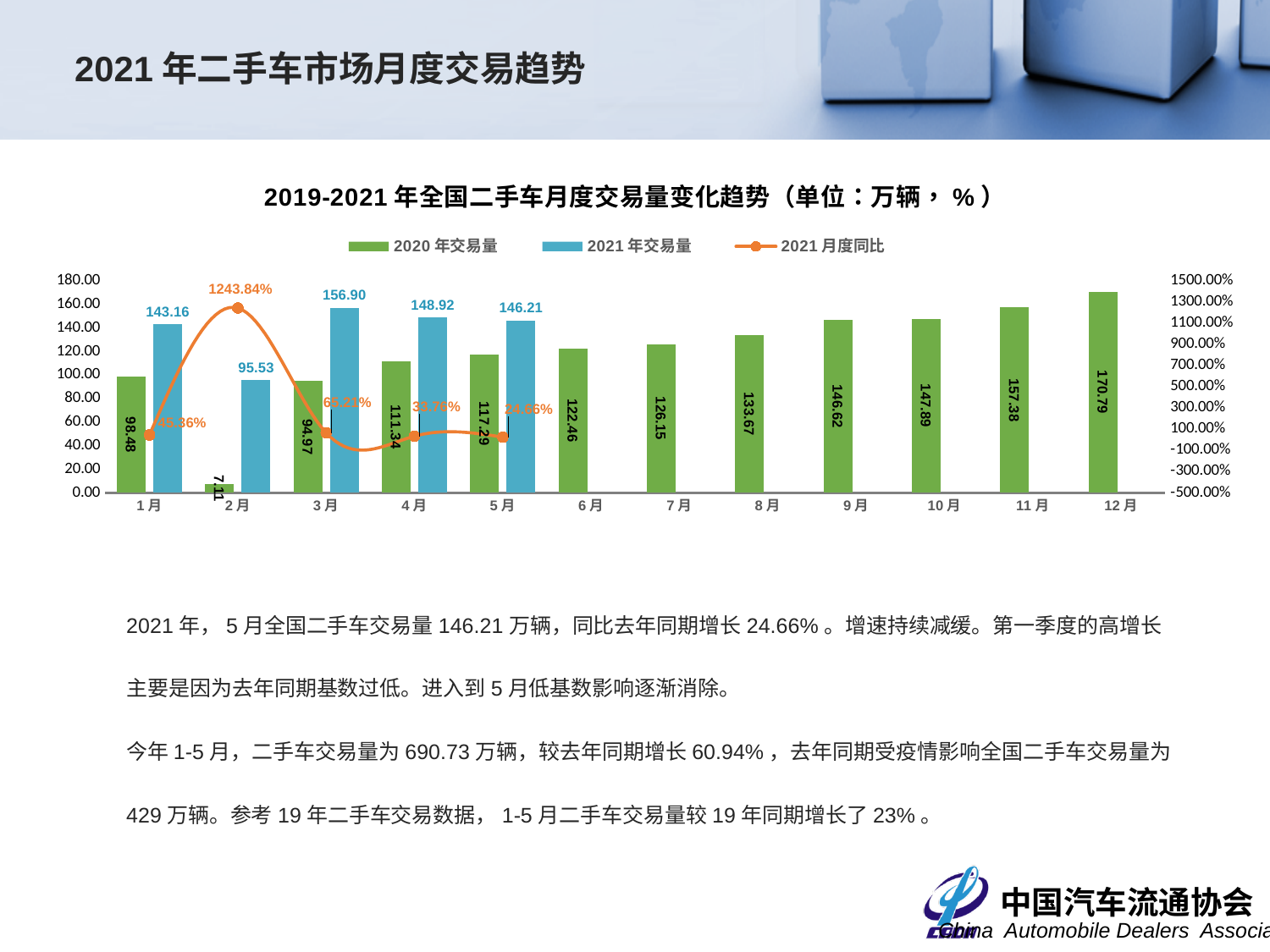

2021年二手车市场月度交易趋势

### Chart: 2019-2021年全国二手车月度交易量变化趋势（单位：万辆，%）

| Category | 2020年交易量 | 2021年交易量 | 2021月度同比 |
|---|---|---|---|
| 1月 | 98.48 | 143.155 | 0.4536454102355808 |
| 2月 | 7.109 | 95.5339 | 12.438444225629485 |
| 3月 | 94.9737 | 156.9019 | 0.6520563061142193 |
| 4月 | 111.3373 | 148.9249 | 0.33760114534841434 |
| 5月 | 117.285 | 146.211 | 0.24663000383680792 |
| 6月 | 122.4582 | None | None |
| 7月 | 126.15 | None | None |
| 8月 | 133.67 | None | None |
| 9月 | 146.6173 | None | None |
| 10月 | 147.8915 | None | None |
| 11月 | 157.376 | None | None |
| 12月 | 170.7902 | None | None |
2021年，5月全国二手车交易量146.21万辆，同比去年同期增长24.66%。增速持续减缓。第一季度的高增长主要是因为去年同期基数过低。进入到5月低基数影响逐渐消除。
今年1-5月，二手车交易量为690.73万辆，较去年同期增长60.94%，去年同期受疫情影响全国二手车交易量为429万辆。参考19年二手车交易数据，1-5月二手车交易量较19年同期增长了23%。